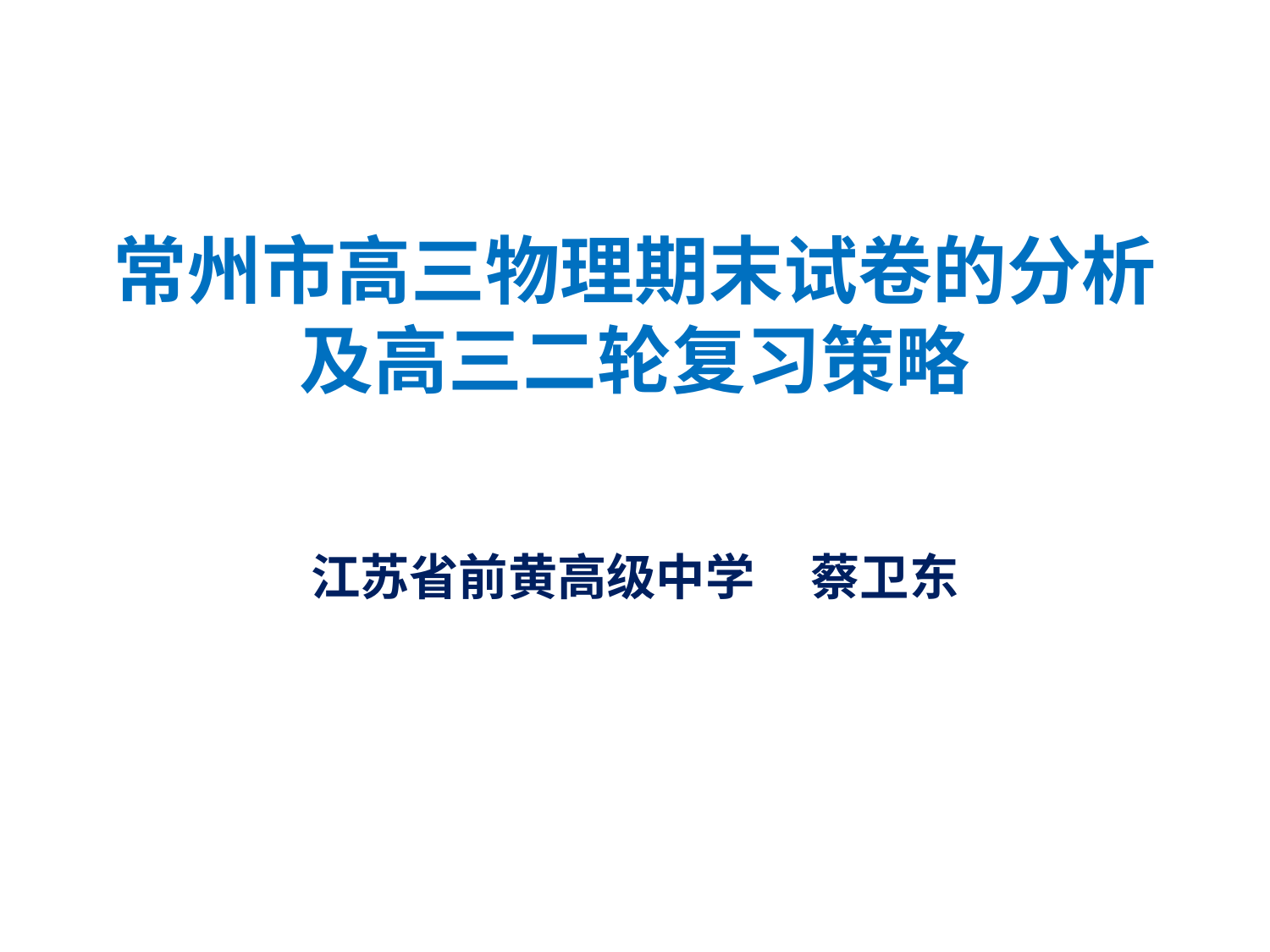

# 常州市高三物理期末试卷的分析及高三二轮复习策略
江苏省前黄高级中学     蔡卫东